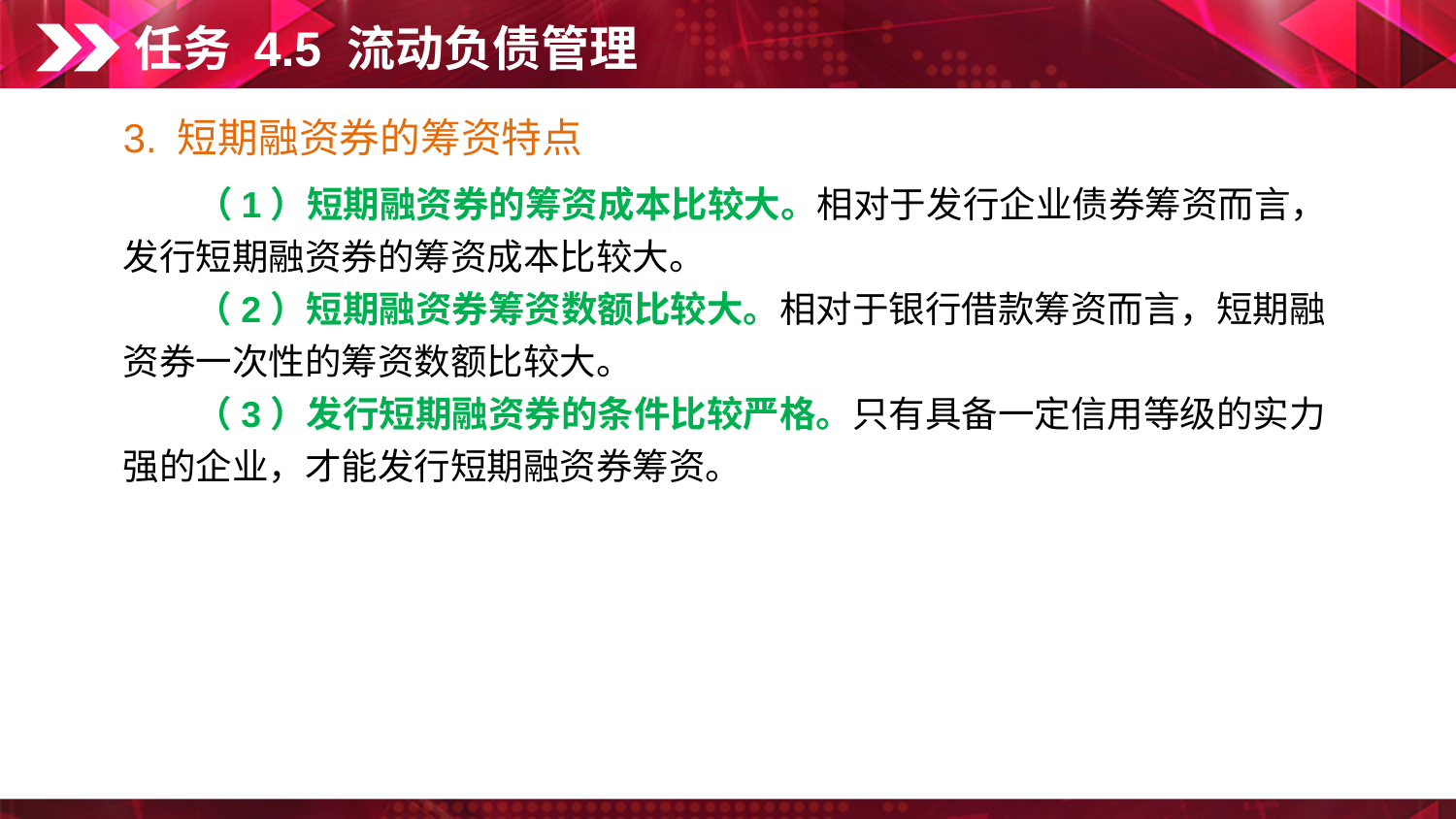

任务 4.5 流动负债管理

3. 短期融资券的筹资特点
　　（1）短期融资券的筹资成本比较大。相对于发行企业债券筹资而言，发行短期融资券的筹资成本比较大。
　　（2）短期融资券筹资数额比较大。相对于银行借款筹资而言，短期融
资券一次性的筹资数额比较大。
　　（3）发行短期融资券的条件比较严格。只有具备一定信用等级的实力
强的企业，才能发行短期融资券筹资。